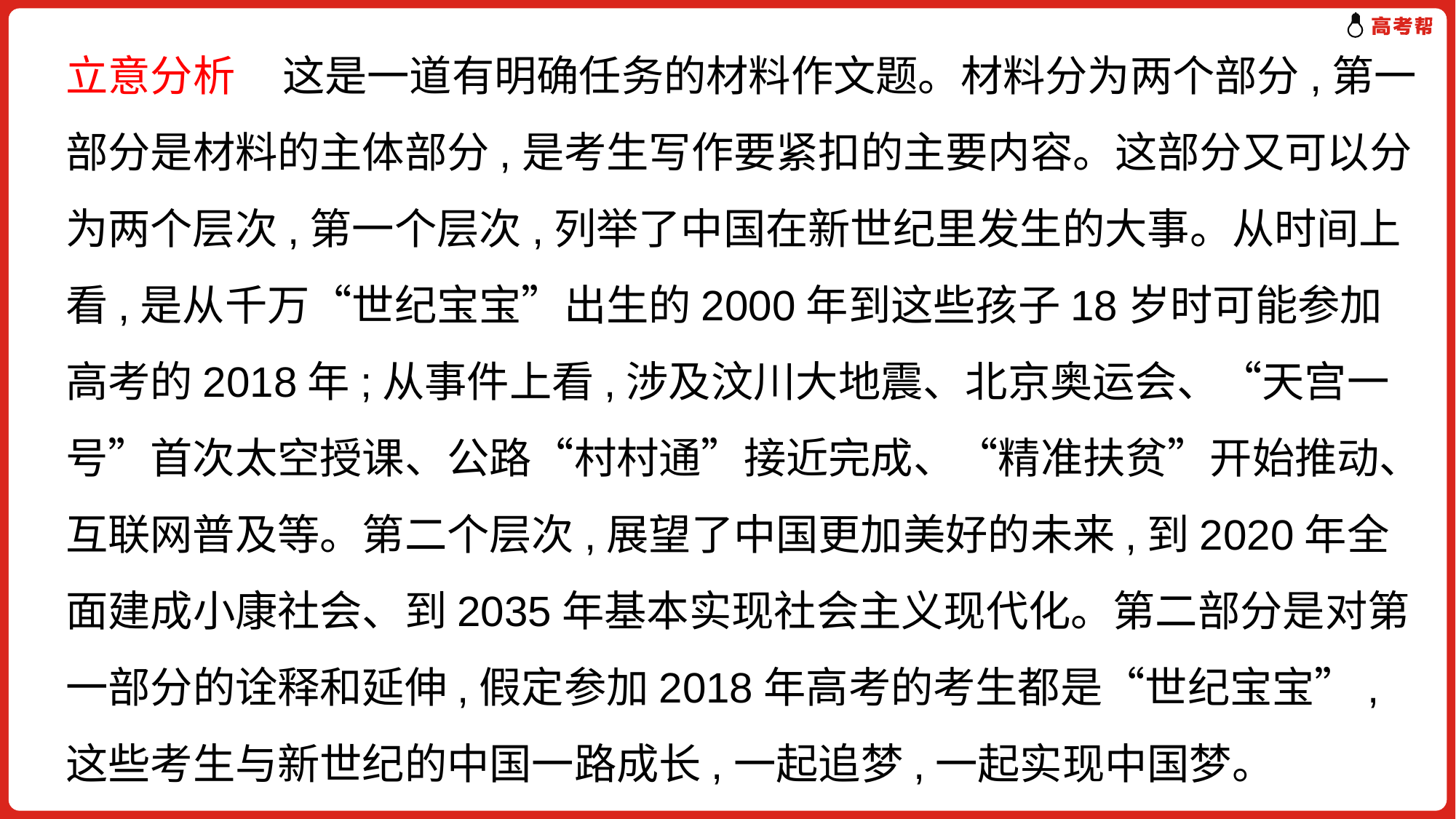

立意分析     这是一道有明确任务的材料作文题。材料分为两个部分,第一部分是材料的主体部分,是考生写作要紧扣的主要内容。这部分又可以分为两个层次,第一个层次,列举了中国在新世纪里发生的大事。从时间上看,是从千万“世纪宝宝”出生的2000年到这些孩子18岁时可能参加高考的2018年;从事件上看,涉及汶川大地震、北京奥运会、“天宫一号”首次太空授课、公路“村村通”接近完成、“精准扶贫”开始推动、互联网普及等。第二个层次,展望了中国更加美好的未来,到2020年全面建成小康社会、到2035年基本实现社会主义现代化。第二部分是对第一部分的诠释和延伸,假定参加2018年高考的考生都是“世纪宝宝”,这些考生与新世纪的中国一路成长,一起追梦,一起实现中国梦。